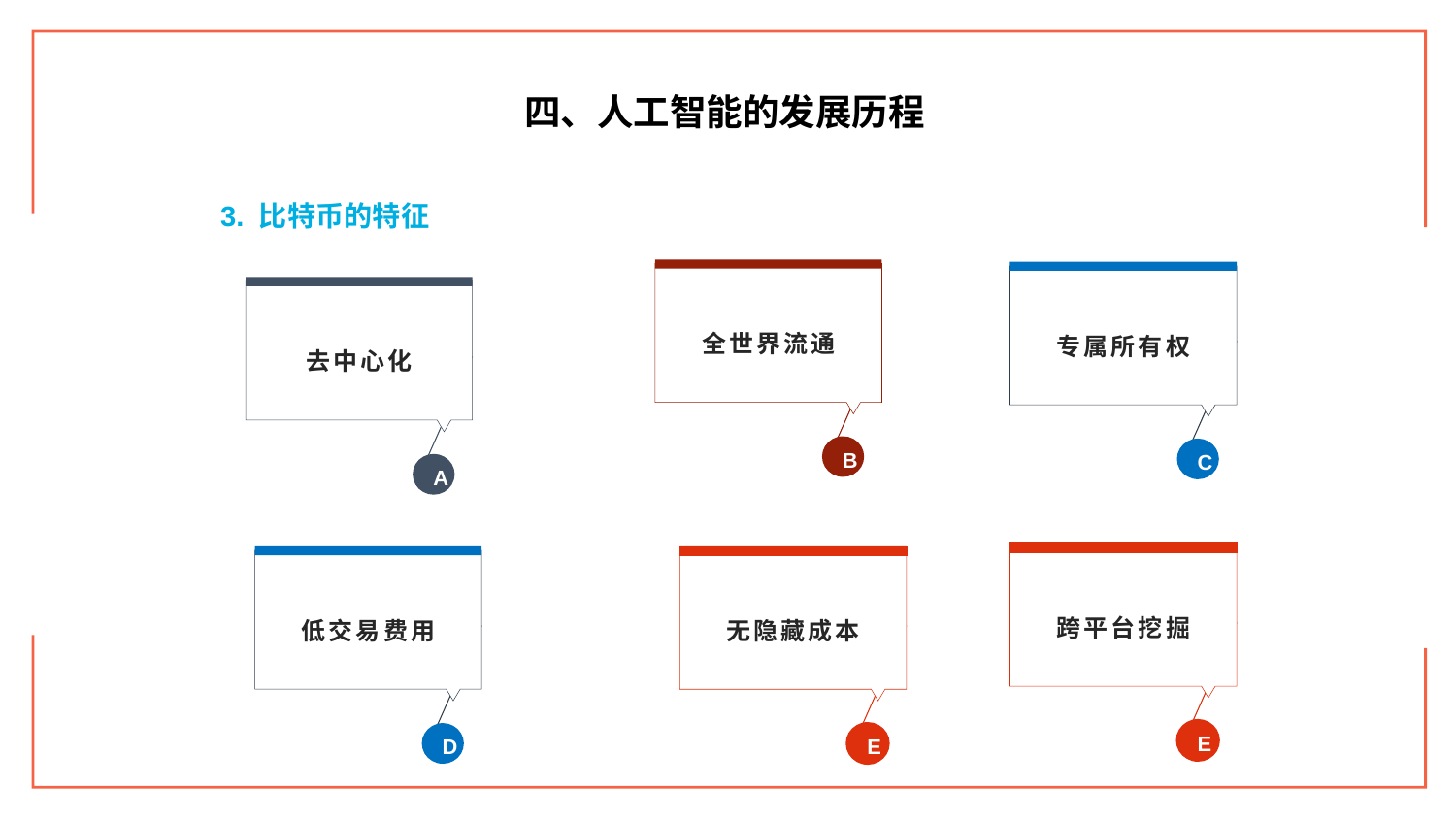

四、人工智能的发展历程
3. 比特币的特征

全世界流通
B

专属所有权
C

去中心化
A

跨平台挖掘
E

低交易费用
D

无隐藏成本
E